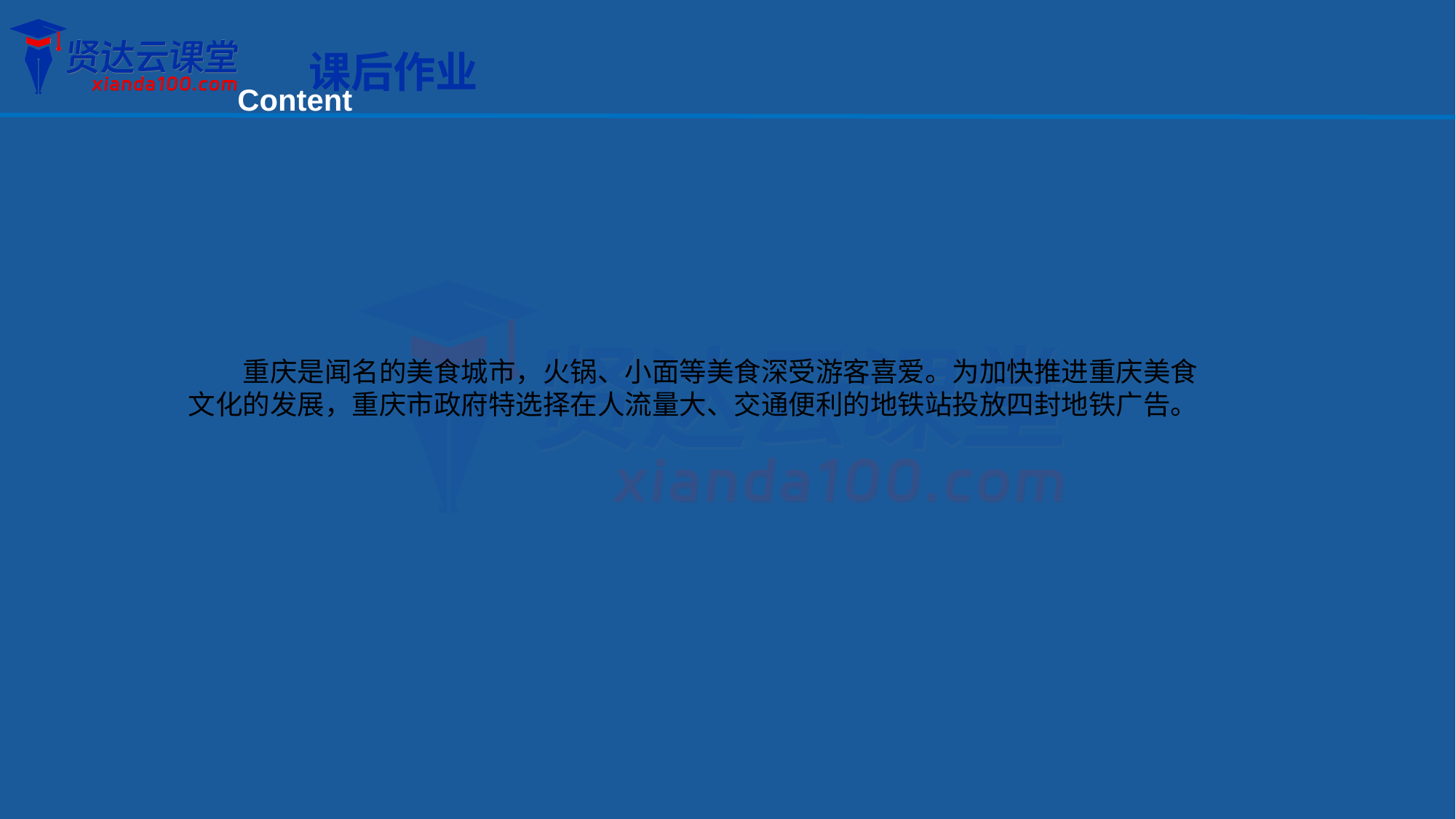

课后作业
Content
重庆是闻名的美食城市，火锅、小面等美食深受游客喜爱。为加快推进重庆美食文化的发展，重庆市政府特选择在人流量大、交通便利的地铁站投放四封地铁广告。